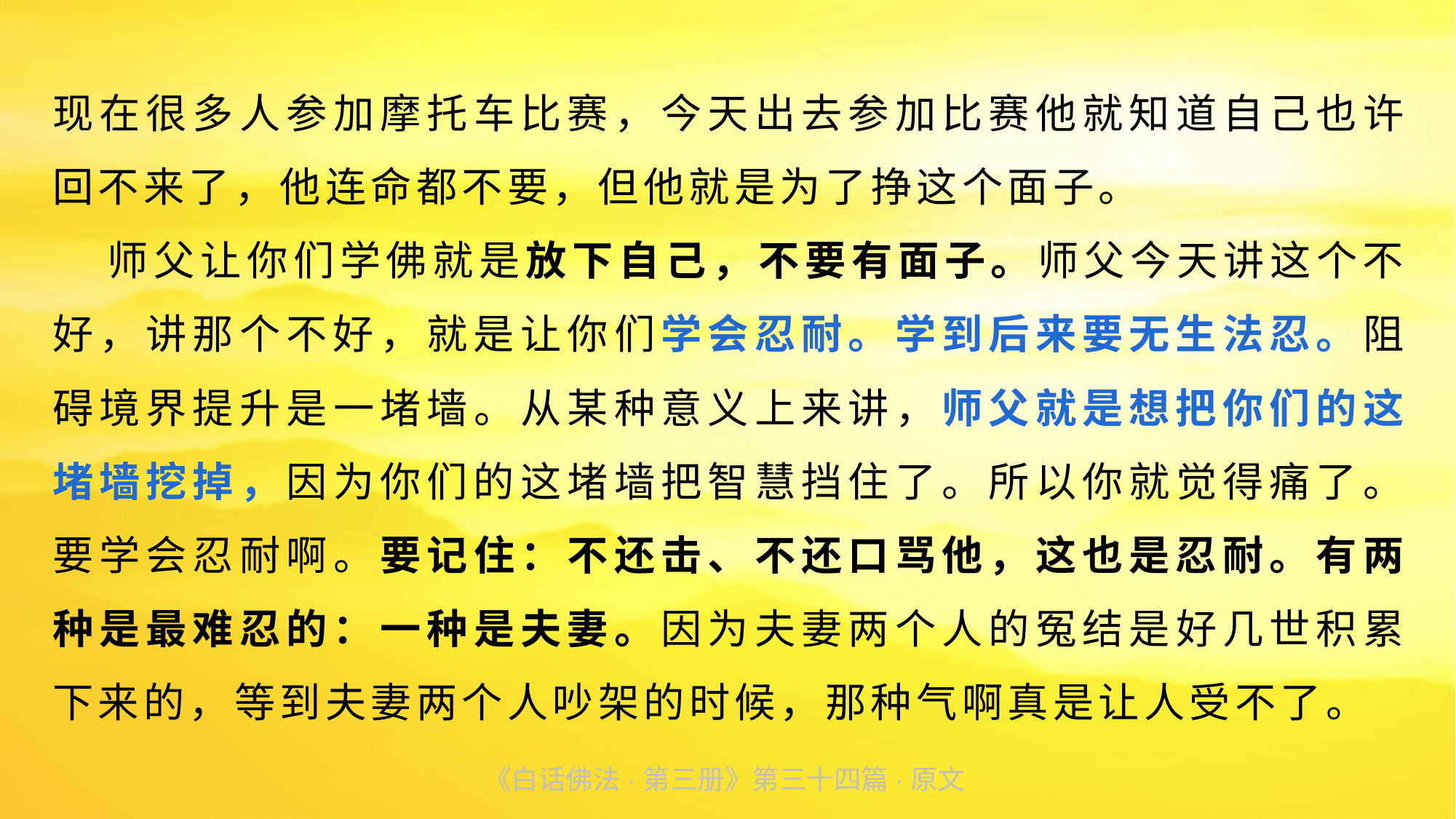

现在很多人参加摩托车比赛，今天出去参加比赛他就知道自己也许回不来了，他连命都不要，但他就是为了挣这个面子。
   师父让你们学佛就是放下自己，不要有面子。师父今天讲这个不好，讲那个不好，就是让你们学会忍耐。学到后来要无生法忍。阻碍境界提升是一堵墙。从某种意义上来讲，师父就是想把你们的这堵墙挖掉，因为你们的这堵墙把智慧挡住了。所以你就觉得痛了。要学会忍耐啊。要记住：不还击、不还口骂他，这也是忍耐。有两种是最难忍的：一种是夫妻。因为夫妻两个人的冤结是好几世积累下来的，等到夫妻两个人吵架的时候，那种气啊真是让人受不了。
《白话佛法·第三册》第三十四篇·原文